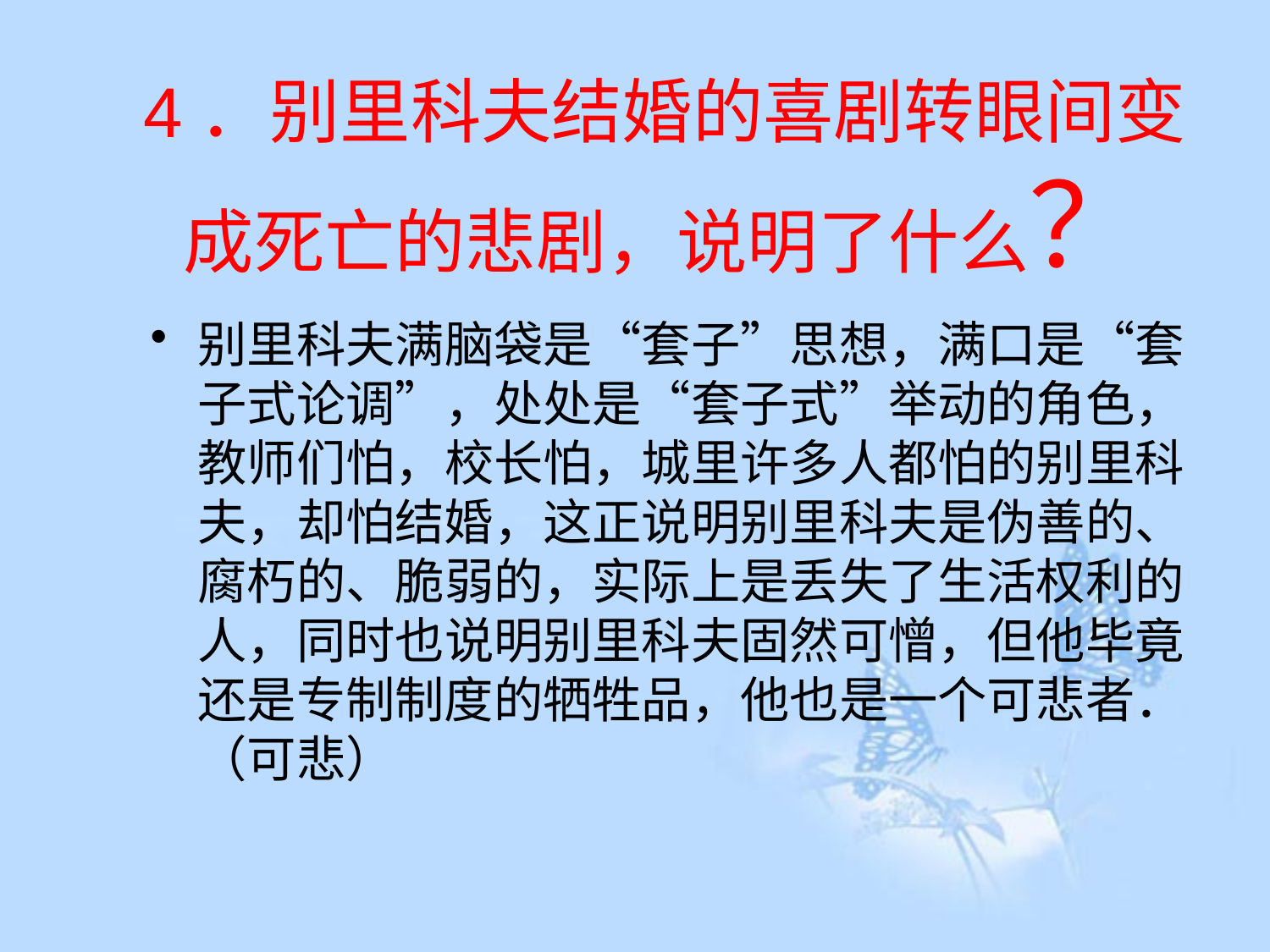

# 4．别里科夫结婚的喜剧转眼间变成死亡的悲剧，说明了什么？
别里科夫满脑袋是“套子”思想，满口是“套子式论调”，处处是“套子式”举动的角色，教师们怕，校长怕，城里许多人都怕的别里科夫，却怕结婚，这正说明别里科夫是伪善的、腐朽的、脆弱的，实际上是丢失了生活权利的人，同时也说明别里科夫固然可憎，但他毕竟还是专制制度的牺牲品，他也是一个可悲者．（可悲）